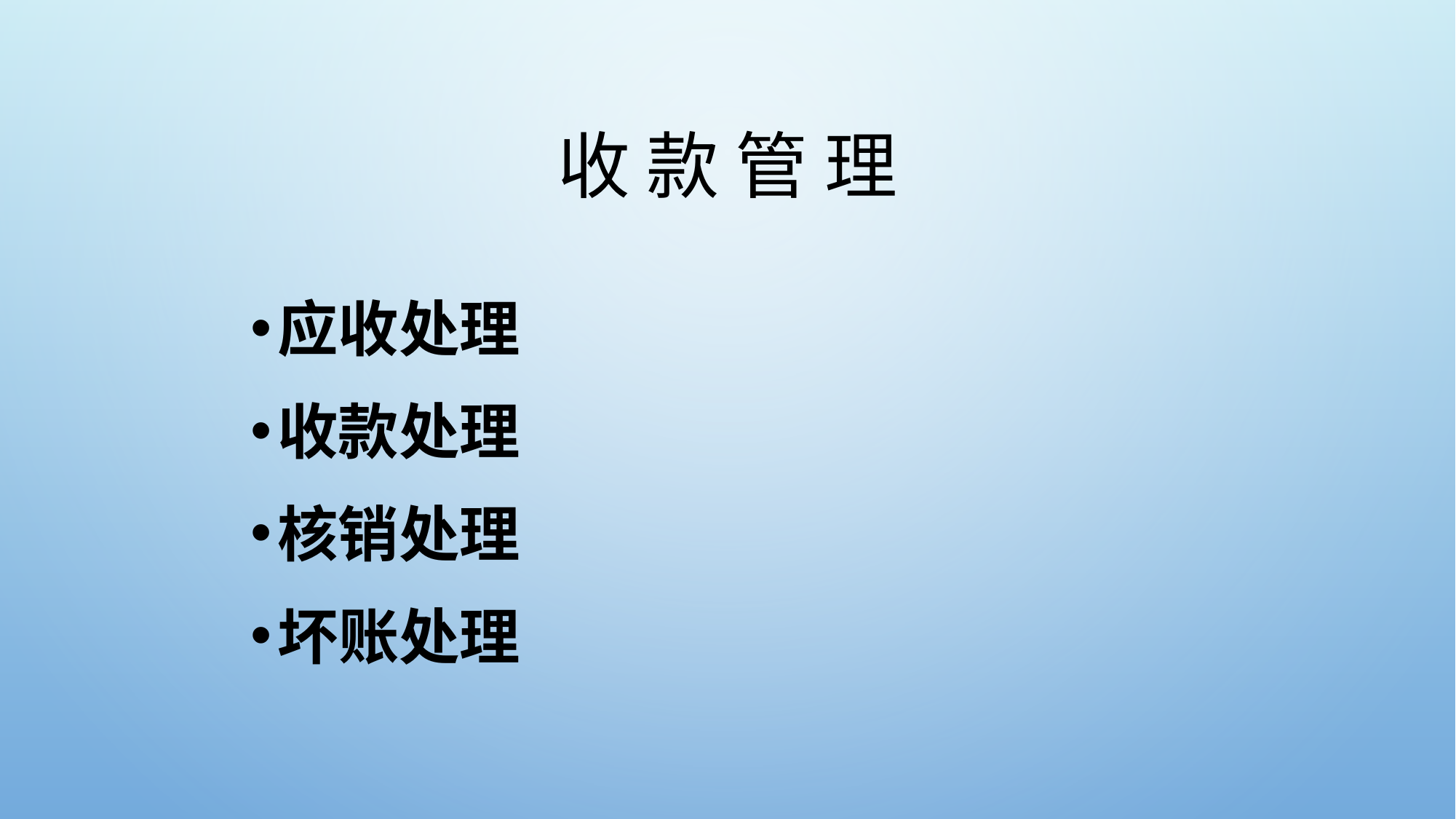

# 收 款 管 理
应收处理
收款处理
核销处理
坏账处理